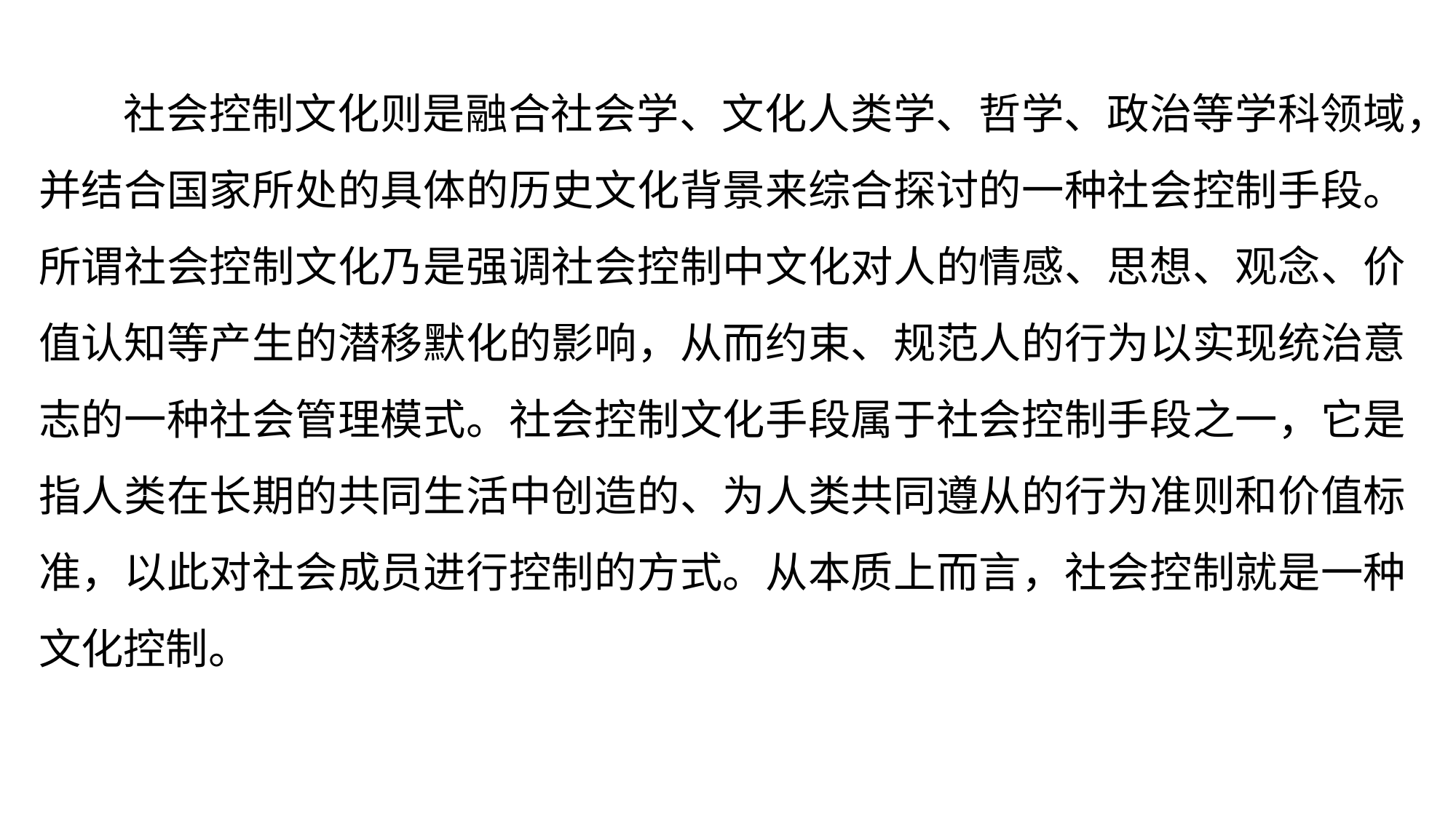

社会控制文化则是融合社会学、文化人类学、哲学、政治等学科领域，并结合国家所处的具体的历史文化背景来综合探讨的一种社会控制手段。所谓社会控制文化乃是强调社会控制中文化对人的情感、思想、观念、价值认知等产生的潜移默化的影响，从而约束、规范人的行为以实现统治意志的一种社会管理模式。社会控制文化手段属于社会控制手段之一，它是指人类在长期的共同生活中创造的、为人类共同遵从的行为准则和价值标准，以此对社会成员进行控制的方式。从本质上而言，社会控制就是一种文化控制。